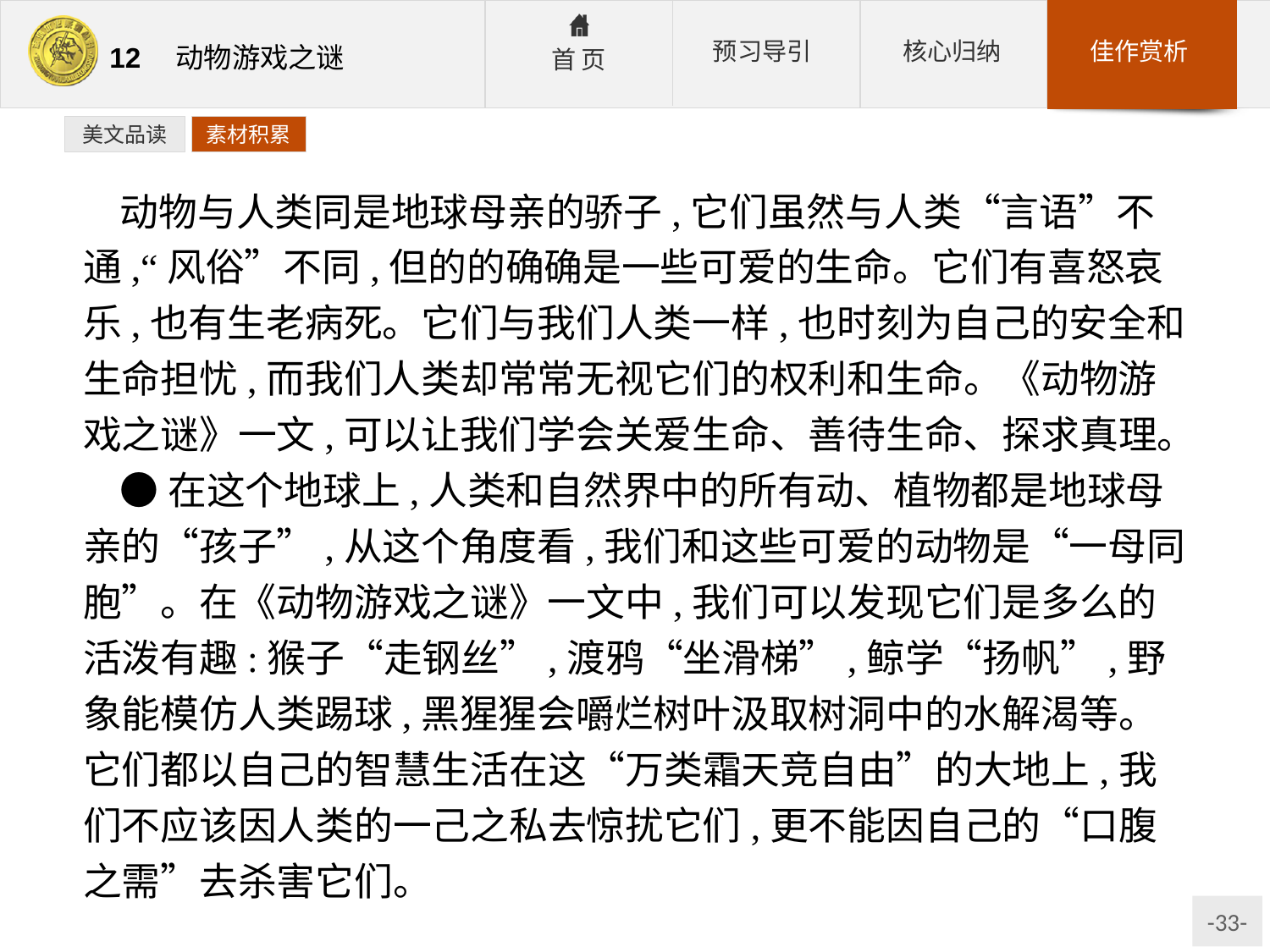

美文品读
素材积累
动物与人类同是地球母亲的骄子,它们虽然与人类“言语”不通,“风俗”不同,但的的确确是一些可爱的生命。它们有喜怒哀乐,也有生老病死。它们与我们人类一样,也时刻为自己的安全和生命担忧,而我们人类却常常无视它们的权利和生命。《动物游戏之谜》一文,可以让我们学会关爱生命、善待生命、探求真理。
●在这个地球上,人类和自然界中的所有动、植物都是地球母亲的“孩子”,从这个角度看,我们和这些可爱的动物是“一母同胞”。在《动物游戏之谜》一文中,我们可以发现它们是多么的活泼有趣:猴子“走钢丝”,渡鸦“坐滑梯”,鲸学“扬帆”,野象能模仿人类踢球,黑猩猩会嚼烂树叶汲取树洞中的水解渴等。它们都以自己的智慧生活在这“万类霜天竞自由”的大地上,我们不应该因人类的一己之私去惊扰它们,更不能因自己的“口腹之需”去杀害它们。